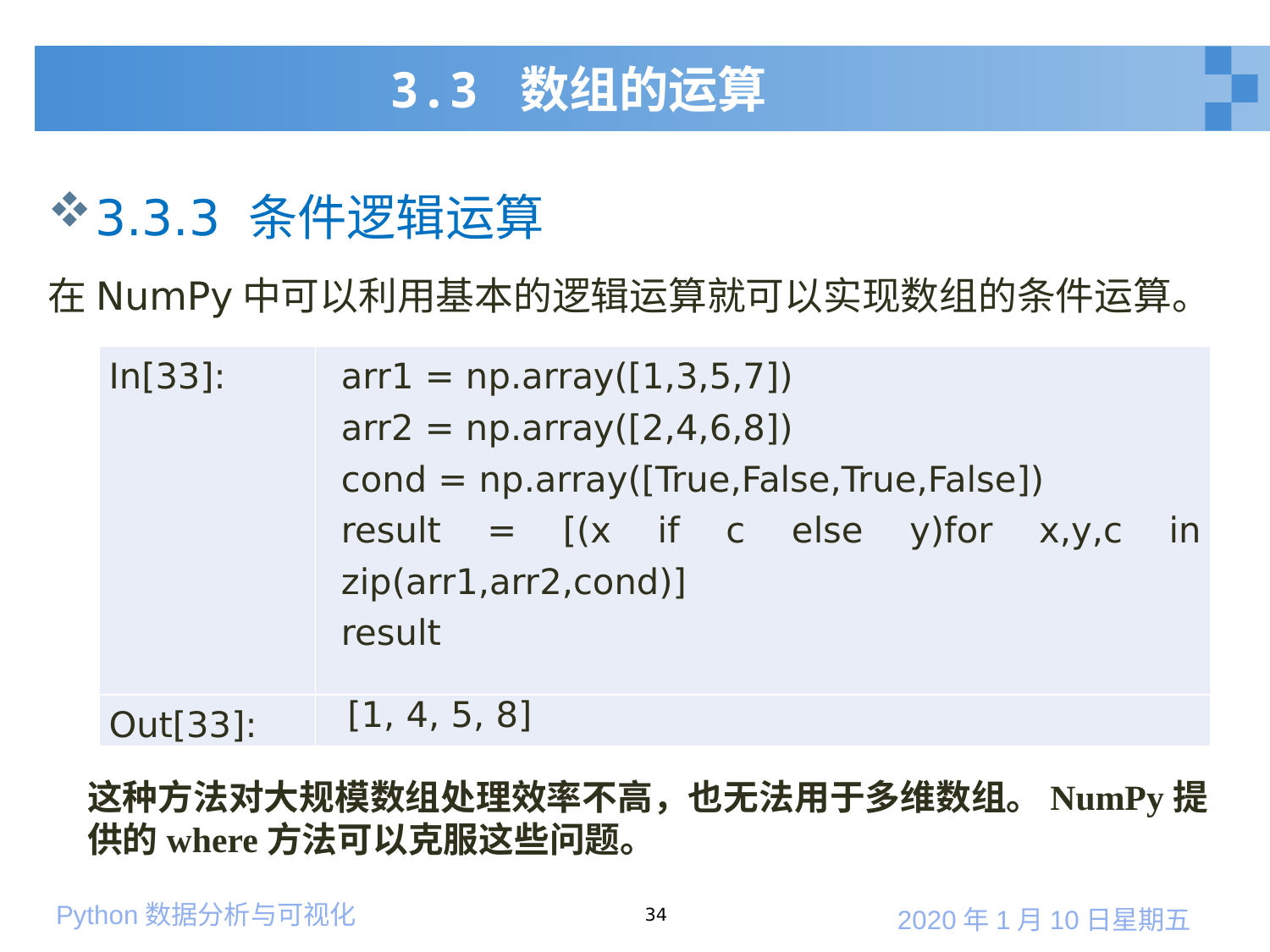

# 3.3 数组的运算
3.3.3 条件逻辑运算
在NumPy中可以利用基本的逻辑运算就可以实现数组的条件运算。
| In[33]: | arr1 = np.array([1,3,5,7]) arr2 = np.array([2,4,6,8]) cond = np.array([True,False,True,False]) result = [(x if c else y)for x,y,c in zip(arr1,arr2,cond)] result |
| --- | --- |
| Out[33]: | [1, 4, 5, 8] |
这种方法对大规模数组处理效率不高，也无法用于多维数组。NumPy提供的where方法可以克服这些问题。
34
2020年1月10日星期五